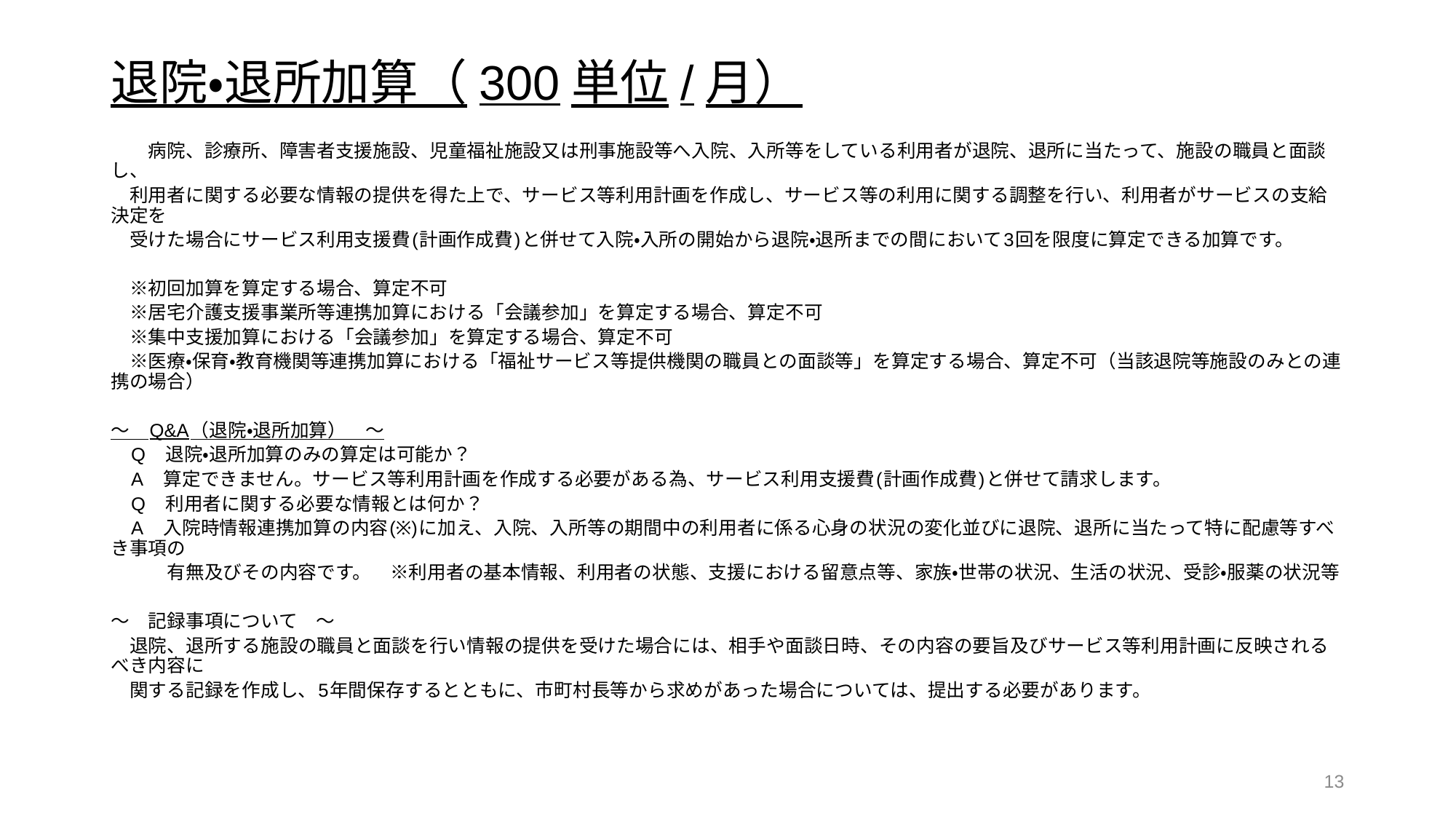

# 退院・退所加算（300単位/月）
　　病院、診療所、障害者支援施設、児童福祉施設又は刑事施設等へ入院、入所等をしている利用者が退院、退所に当たって、施設の職員と面談し、
　利用者に関する必要な情報の提供を得た上で、サービス等利用計画を作成し、サービス等の利用に関する調整を行い、利用者がサービスの支給決定を
　受けた場合にサービス利用支援費(計画作成費)と併せて入院・入所の開始から退院・退所までの間において3回を限度に算定できる加算です。

　※初回加算を算定する場合、算定不可
　※居宅介護支援事業所等連携加算における「会議参加」を算定する場合、算定不可
　※集中支援加算における「会議参加」を算定する場合、算定不可
　※医療・保育・教育機関等連携加算における「福祉サービス等提供機関の職員との面談等」を算定する場合、算定不可（当該退院等施設のみとの連携の場合）

～　Q&A（退院・退所加算）　～
　Q　退院・退所加算のみの算定は可能か？
　A　算定できません。サービス等利用計画を作成する必要がある為、サービス利用支援費(計画作成費)と併せて請求します。
　Q　利用者に関する必要な情報とは何か？
　A　入院時情報連携加算の内容(※)に加え、入院、入所等の期間中の利用者に係る心身の状況の変化並びに退院、退所に当たって特に配慮等すべき事項の
　　　有無及びその内容です。　※利用者の基本情報、利用者の状態、支援における留意点等、家族・世帯の状況、生活の状況、受診・服薬の状況等

～　記録事項について　～
　退院、退所する施設の職員と面談を行い情報の提供を受けた場合には、相手や面談日時、その内容の要旨及びサービス等利用計画に反映されるべき内容に
　関する記録を作成し、5年間保存するとともに、市町村長等から求めがあった場合については、提出する必要があります。

13